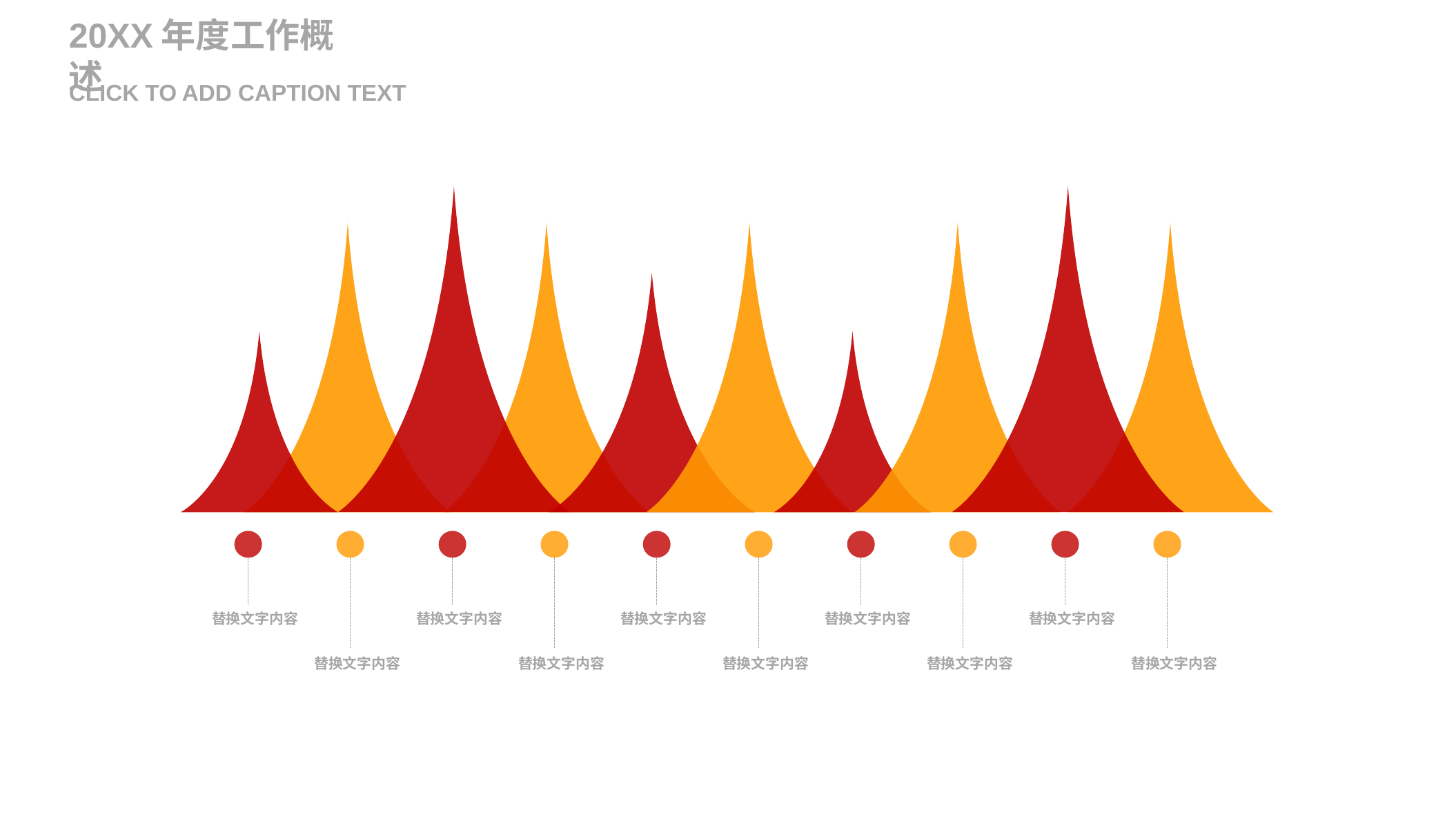

20XX年度工作概述
CLICK TO ADD CAPTION TEXT

替换文字内容

替换文字内容

替换文字内容

替换文字内容

替换文字内容

替换文字内容

替换文字内容

替换文字内容

替换文字内容

替换文字内容